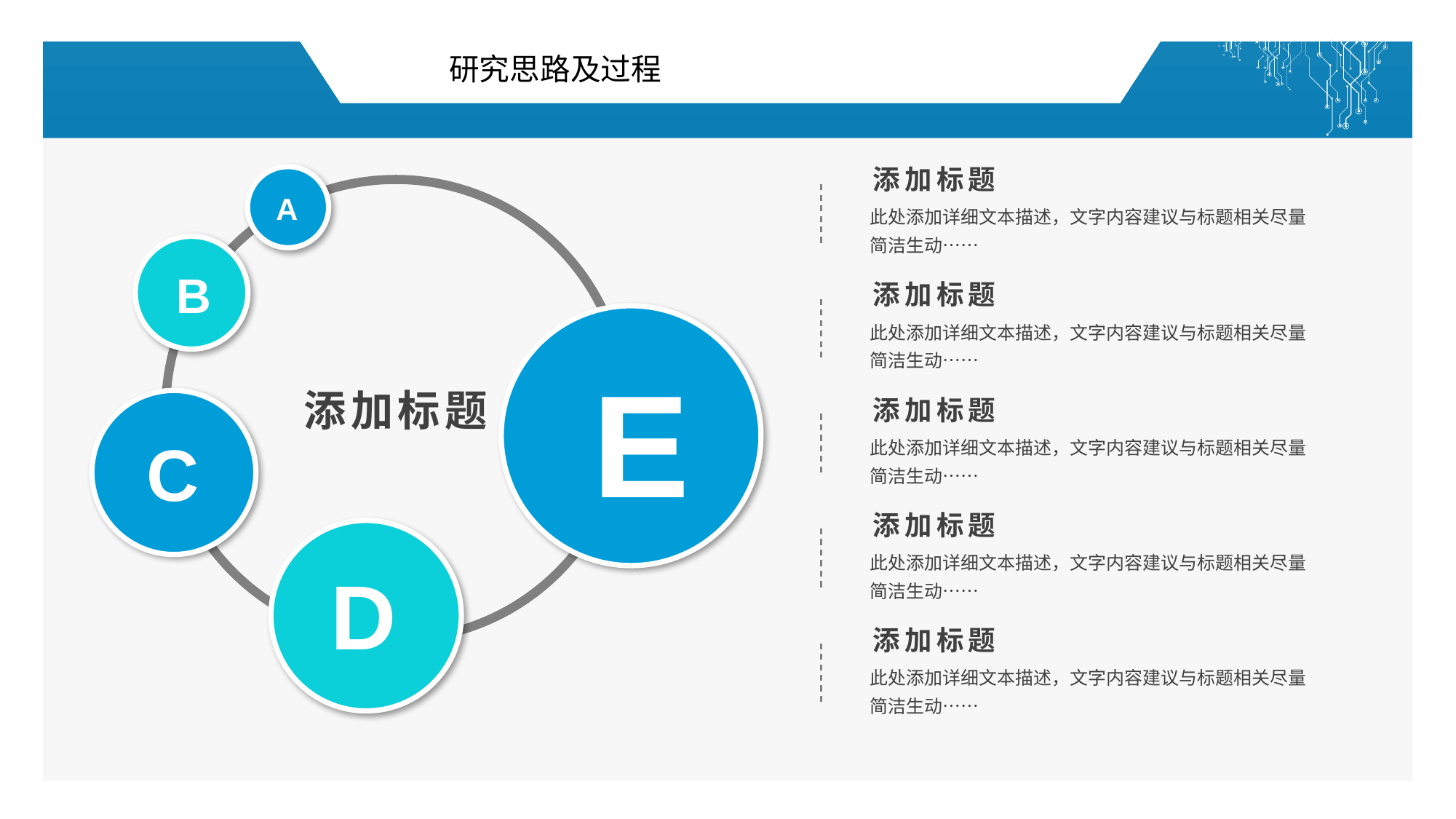

研究思路及过程
添加标题
此处添加详细文本描述，文字内容建议与标题相关尽量简洁生动……

A

B
添加标题
此处添加详细文本描述，文字内容建议与标题相关尽量简洁生动……

E
添加标题
添加标题
此处添加详细文本描述，文字内容建议与标题相关尽量简洁生动……

C
添加标题
此处添加详细文本描述，文字内容建议与标题相关尽量简洁生动……

D
添加标题
此处添加详细文本描述，文字内容建议与标题相关尽量简洁生动……